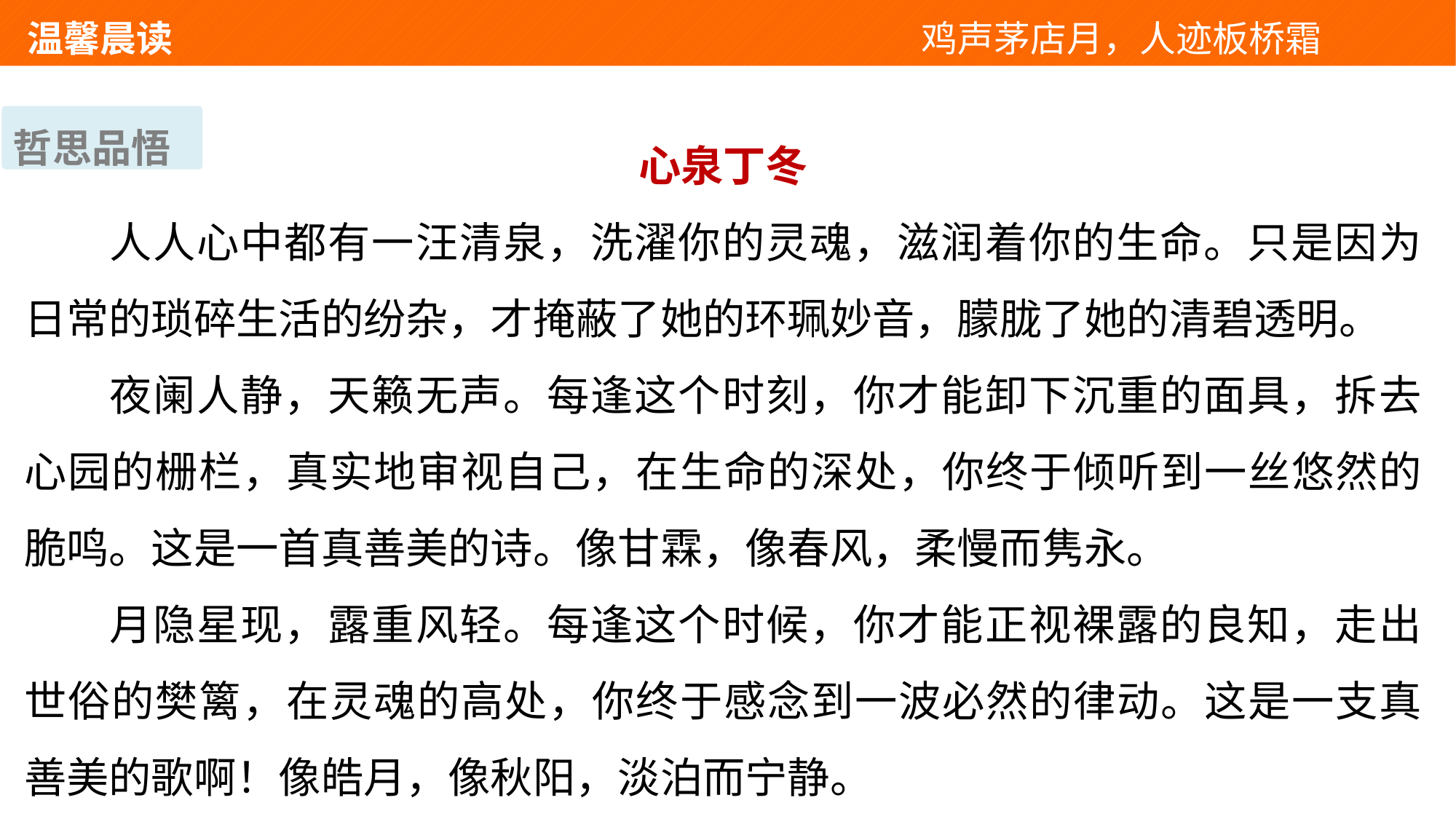

温馨晨读                                     　 　　　　　　　　　　　鸡声茅店月，人迹板桥霜
哲思品悟

心泉丁冬
人人心中都有一汪清泉，洗濯你的灵魂，滋润着你的生命。只是因为日常的琐碎生活的纷杂，才掩蔽了她的环珮妙音，朦胧了她的清碧透明。
夜阑人静，天籁无声。每逢这个时刻，你才能卸下沉重的面具，拆去心园的栅栏，真实地审视自己，在生命的深处，你终于倾听到一丝悠然的脆鸣。这是一首真善美的诗。像甘霖，像春风，柔慢而隽永。
月隐星现，露重风轻。每逢这个时候，你才能正视裸露的良知，走出世俗的樊篱，在灵魂的高处，你终于感念到一波必然的律动。这是一支真善美的歌啊！像皓月，像秋阳，淡泊而宁静。